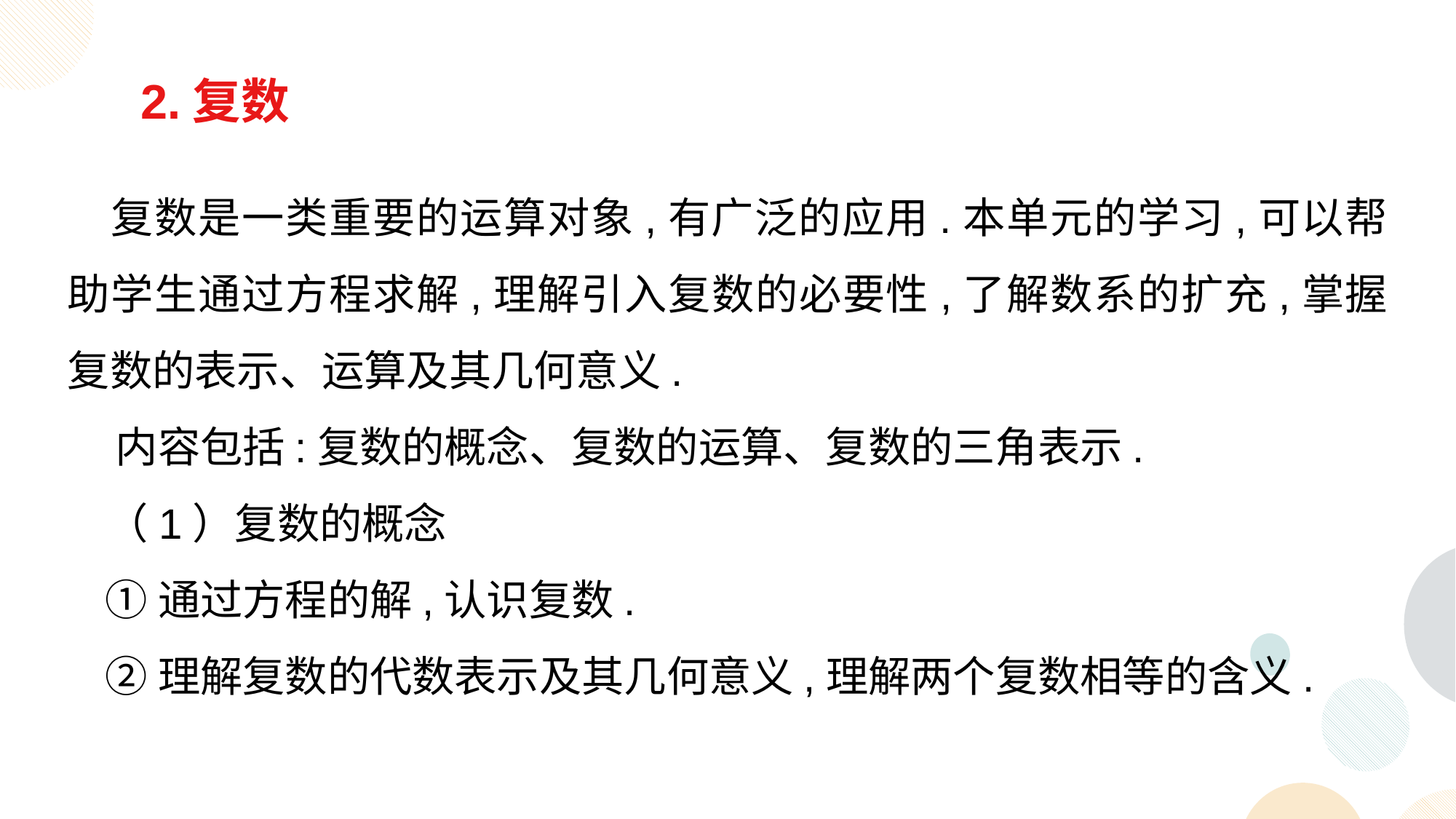

2.复数
   复数是一类重要的运算对象,有广泛的应用.本单元的学习,可以帮助学生通过方程求解,理解引入复数的必要性,了解数系的扩充,掌握复数的表示、运算及其几何意义.
    内容包括:复数的概念、复数的运算、复数的三角表示.
   （1）复数的概念
    ①通过方程的解,认识复数.
    ②理解复数的代数表示及其几何意义,理解两个复数相等的含义.